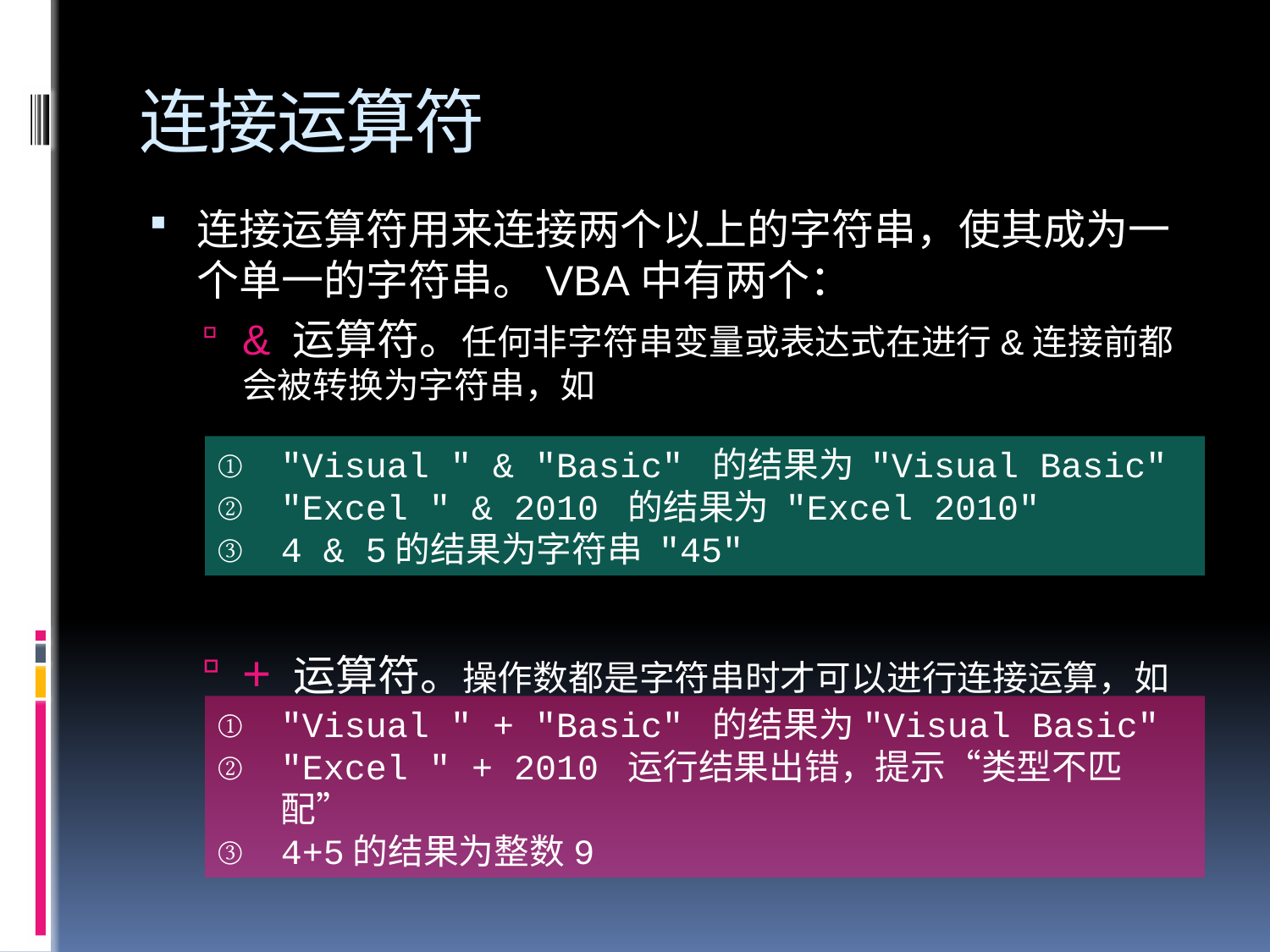

# 连接运算符
连接运算符用来连接两个以上的字符串，使其成为一个单一的字符串。VBA中有两个：
& 运算符。任何非字符串变量或表达式在进行&连接前都会被转换为字符串，如

+ 运算符。操作数都是字符串时才可以进行连接运算，如
"Visual " & "Basic" 的结果为 "Visual Basic"
"Excel " & 2010 的结果为 "Excel 2010"
4 & 5的结果为字符串 "45"
"Visual " + "Basic" 的结果为"Visual Basic"
"Excel " + 2010 运行结果出错，提示“类型不匹配”
4+5的结果为整数9